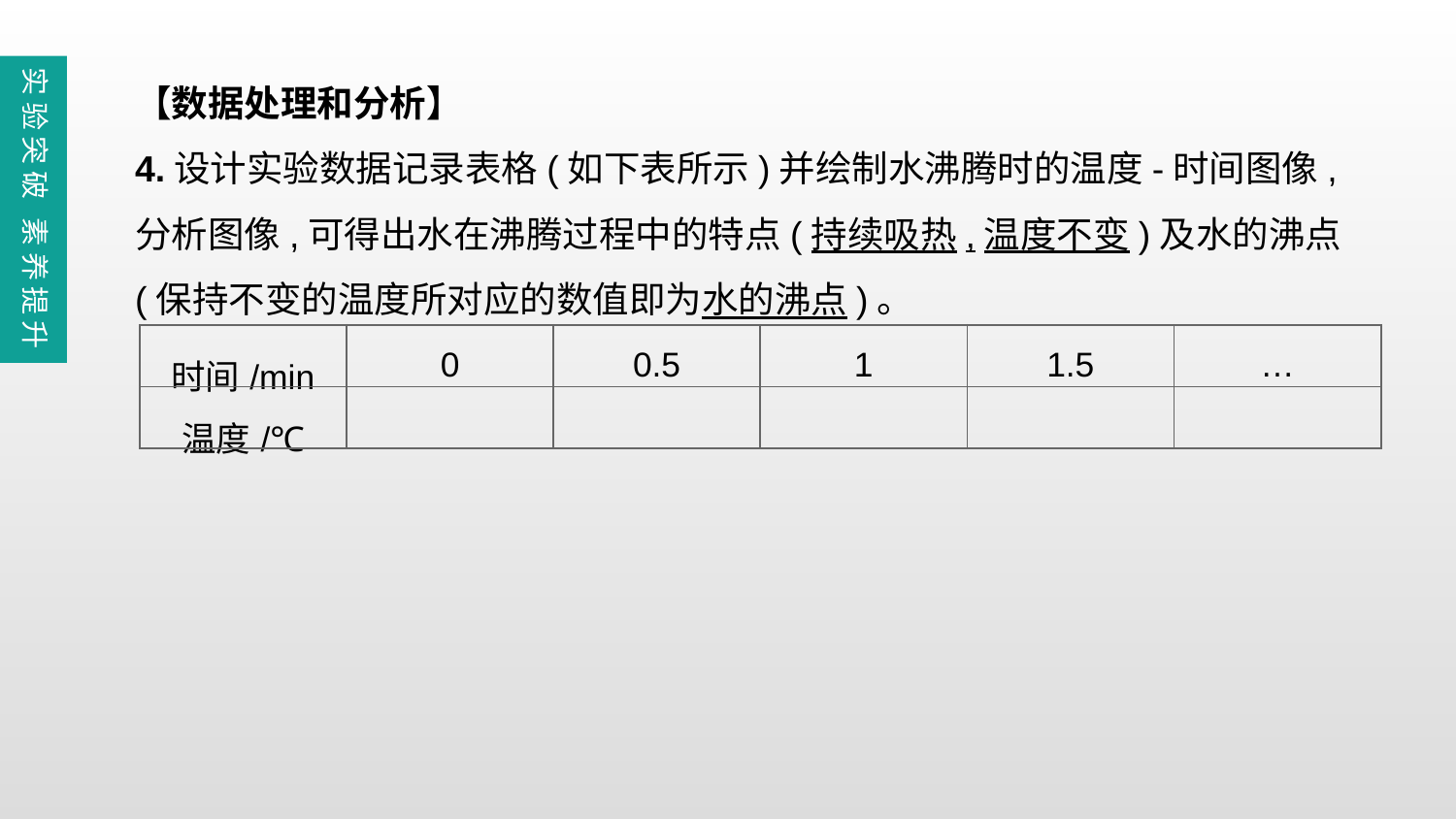

【数据处理和分析】
4.设计实验数据记录表格(如下表所示)并绘制水沸腾时的温度-时间图像,分析图像,可得出水在沸腾过程中的特点(持续吸热,温度不变)及水的沸点(保持不变的温度所对应的数值即为水的沸点)。

实验突破 素养提升
| 时间/min | 0 | 0.5 | 1 | 1.5 | … |
| --- | --- | --- | --- | --- | --- |
| 温度/℃ |  |  |  |  |  |